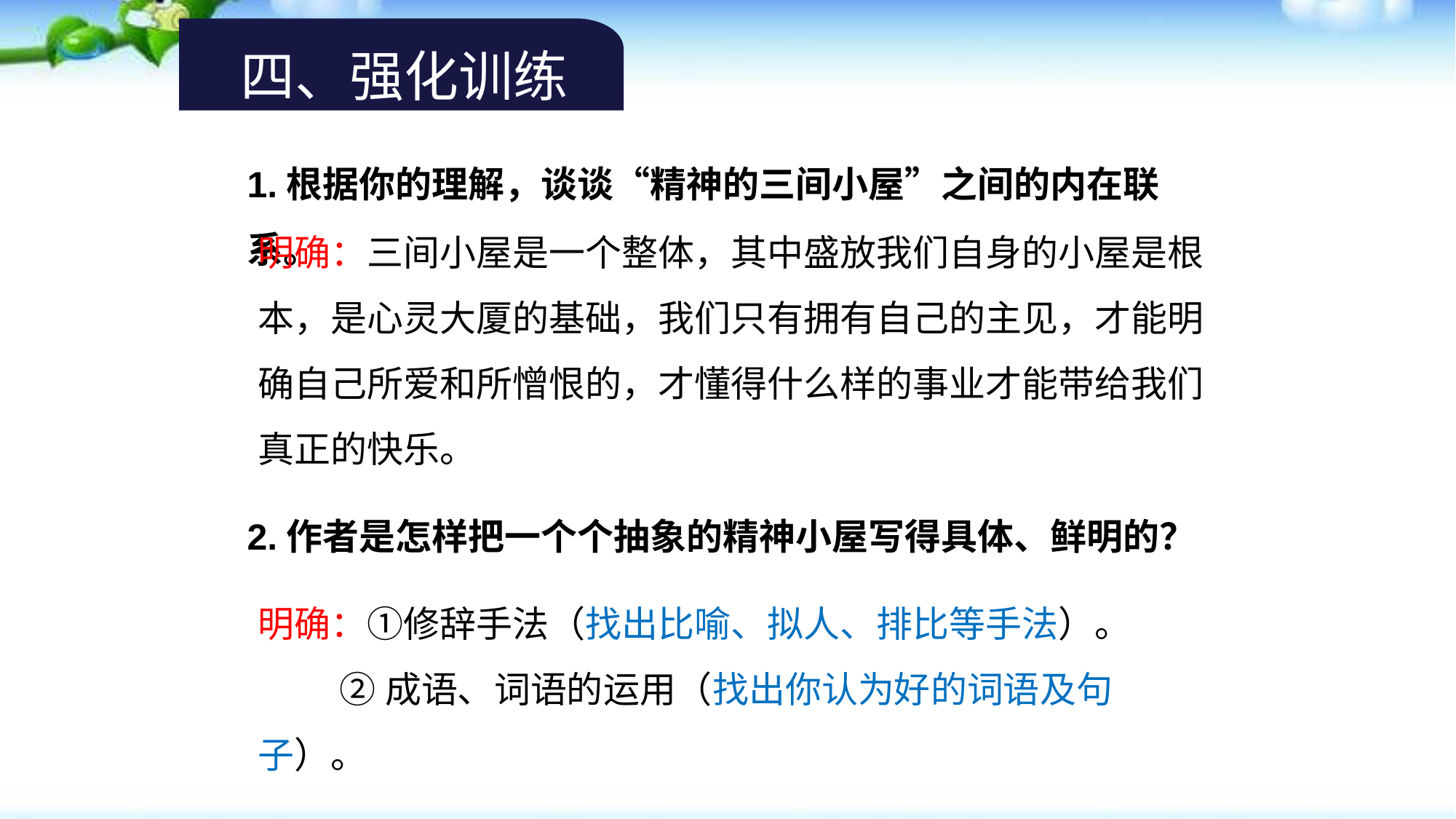

四、强化训练

1.根据你的理解，谈谈“精神的三间小屋”之间的内在联系。
明确：三间小屋是一个整体，其中盛放我们自身的小屋是根本，是心灵大厦的基础，我们只有拥有自己的主见，才能明确自己所爱和所憎恨的，才懂得什么样的事业才能带给我们真正的快乐。
2.作者是怎样把一个个抽象的精神小屋写得具体、鲜明的？
明确：①修辞手法（找出比喻、拟人、排比等手法）。
          ②成语、词语的运用（找出你认为好的词语及句子）。